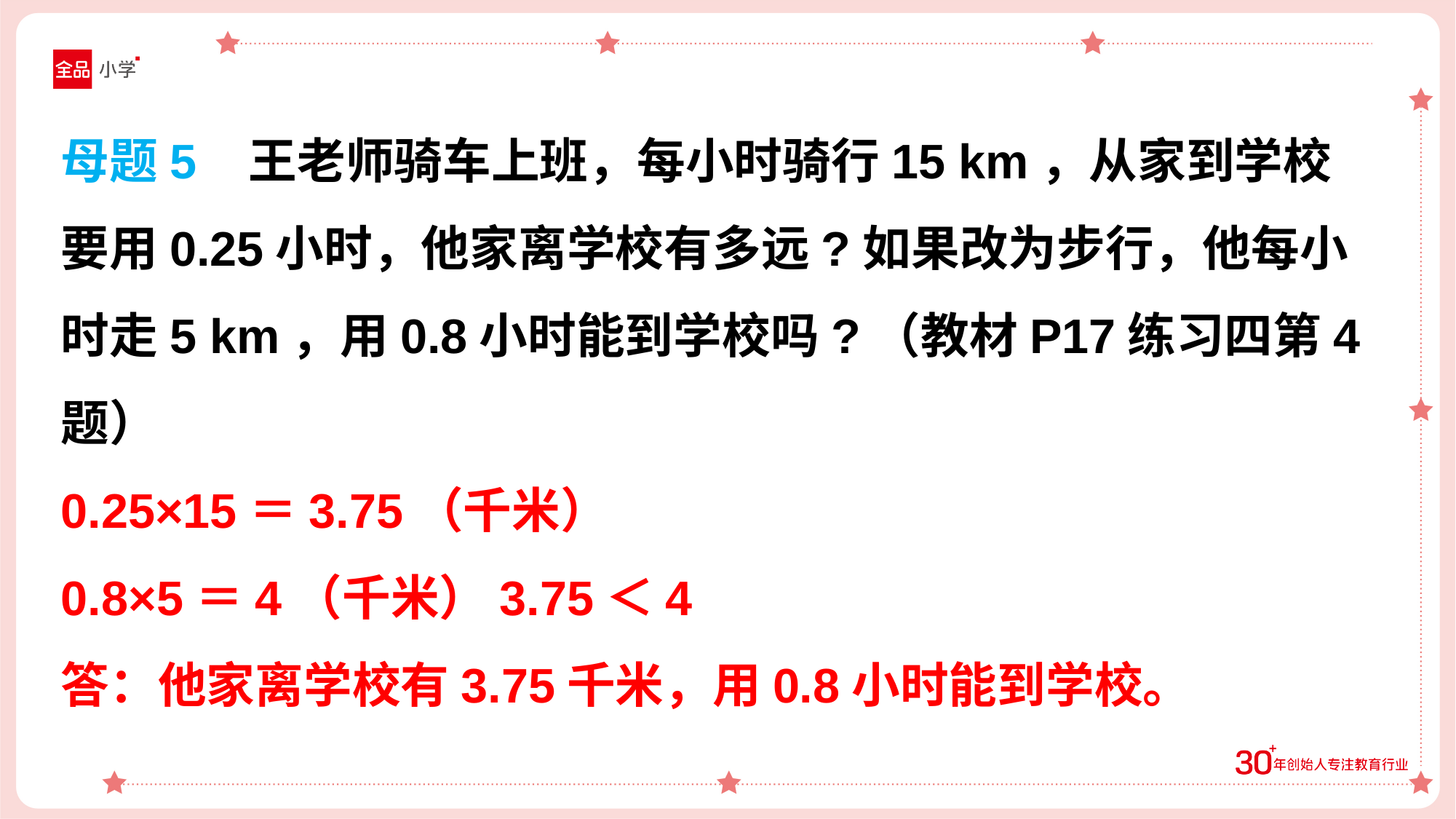

母题5   王老师骑车上班，每小时骑行15 km，从家到学校要用0.25小时，他家离学校有多远?如果改为步行，他每小时走5 km，用0.8小时能到学校吗?（教材P17练习四第4题）
0.25×15＝3.75（千米）
0.8×5＝4（千米）3.75＜4
答：他家离学校有3.75千米，用0.8小时能到学校。